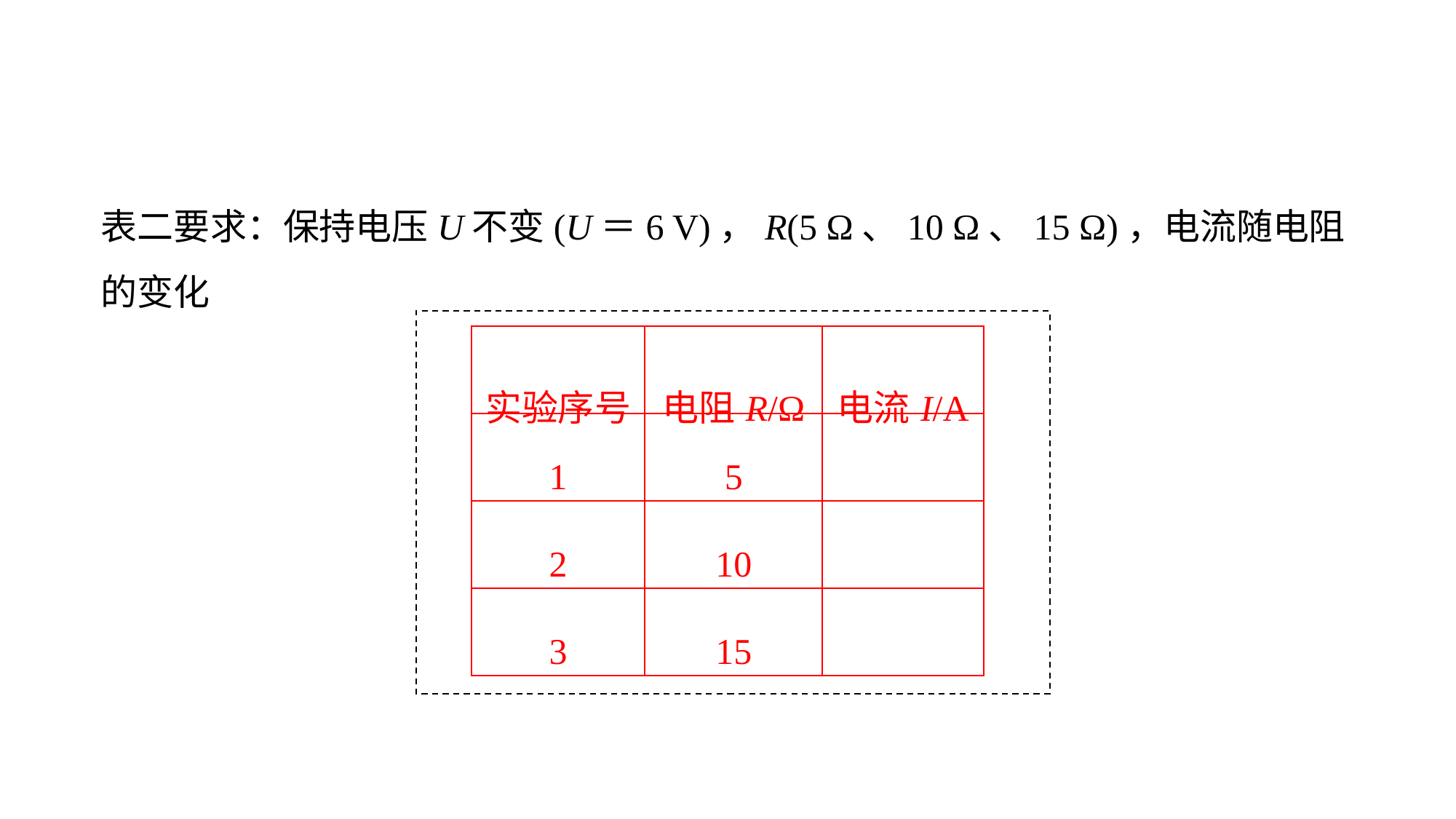

表二要求：保持电压U不变(U＝6 V)，R(5 Ω、10 Ω、15 Ω)，电流随电阻的变化

| 实验序号 | 电阻R/Ω | 电流I/A |
| --- | --- | --- |
| 1 | 5 |  |
| 2 | 10 |  |
| 3 | 15 |  |